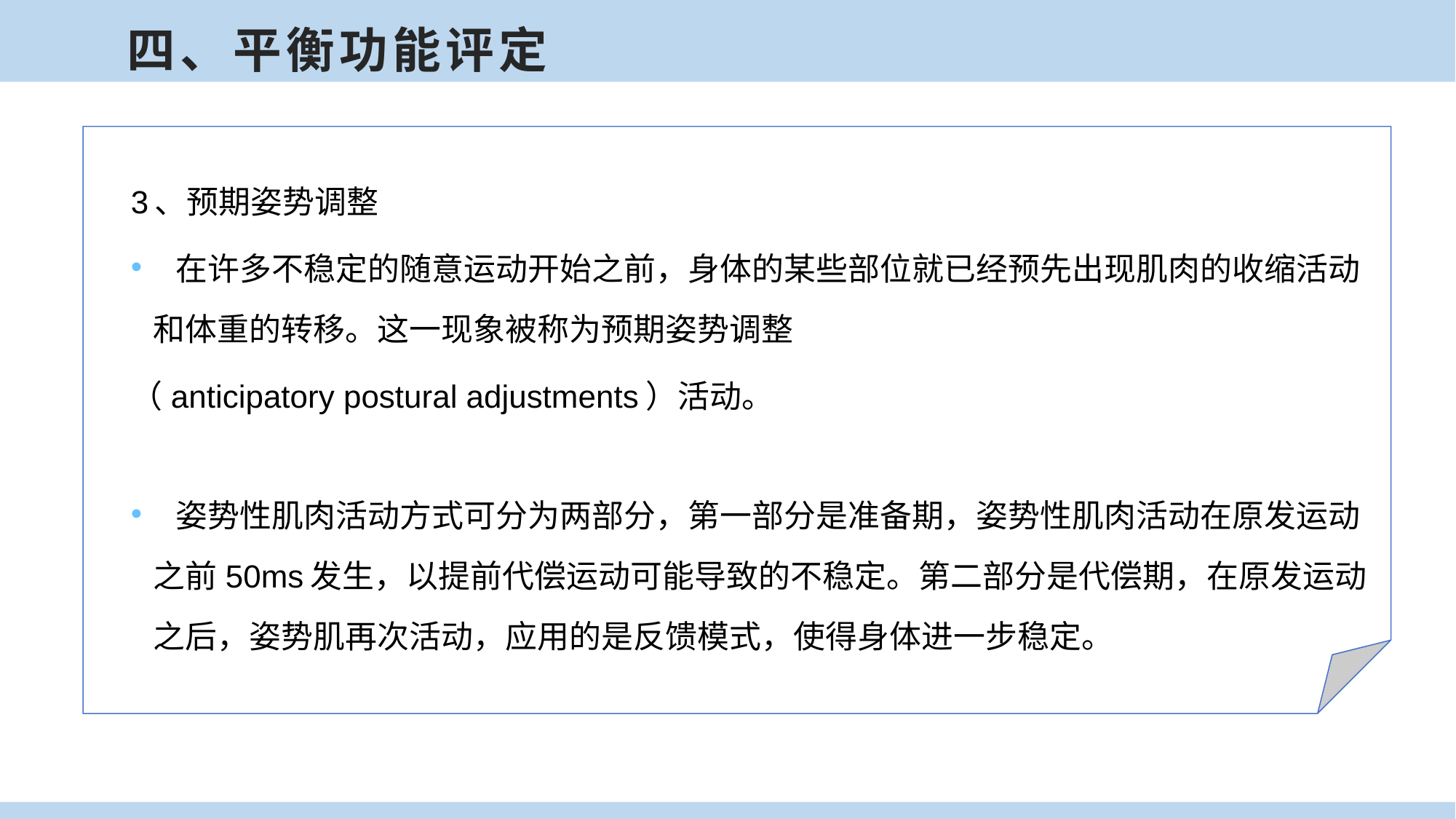

四、平衡功能评定

3、预期姿势调整
  在许多不稳定的随意运动开始之前，身体的某些部位就已经预先出现肌肉的收缩活动和体重的转移。这一现象被称为预期姿势调整
（anticipatory postural adjustments）活动。

  姿势性肌肉活动方式可分为两部分，第一部分是准备期，姿势性肌肉活动在原发运动之前50ms发生，以提前代偿运动可能导致的不稳定。第二部分是代偿期，在原发运动之后，姿势肌再次活动，应用的是反馈模式，使得身体进一步稳定。